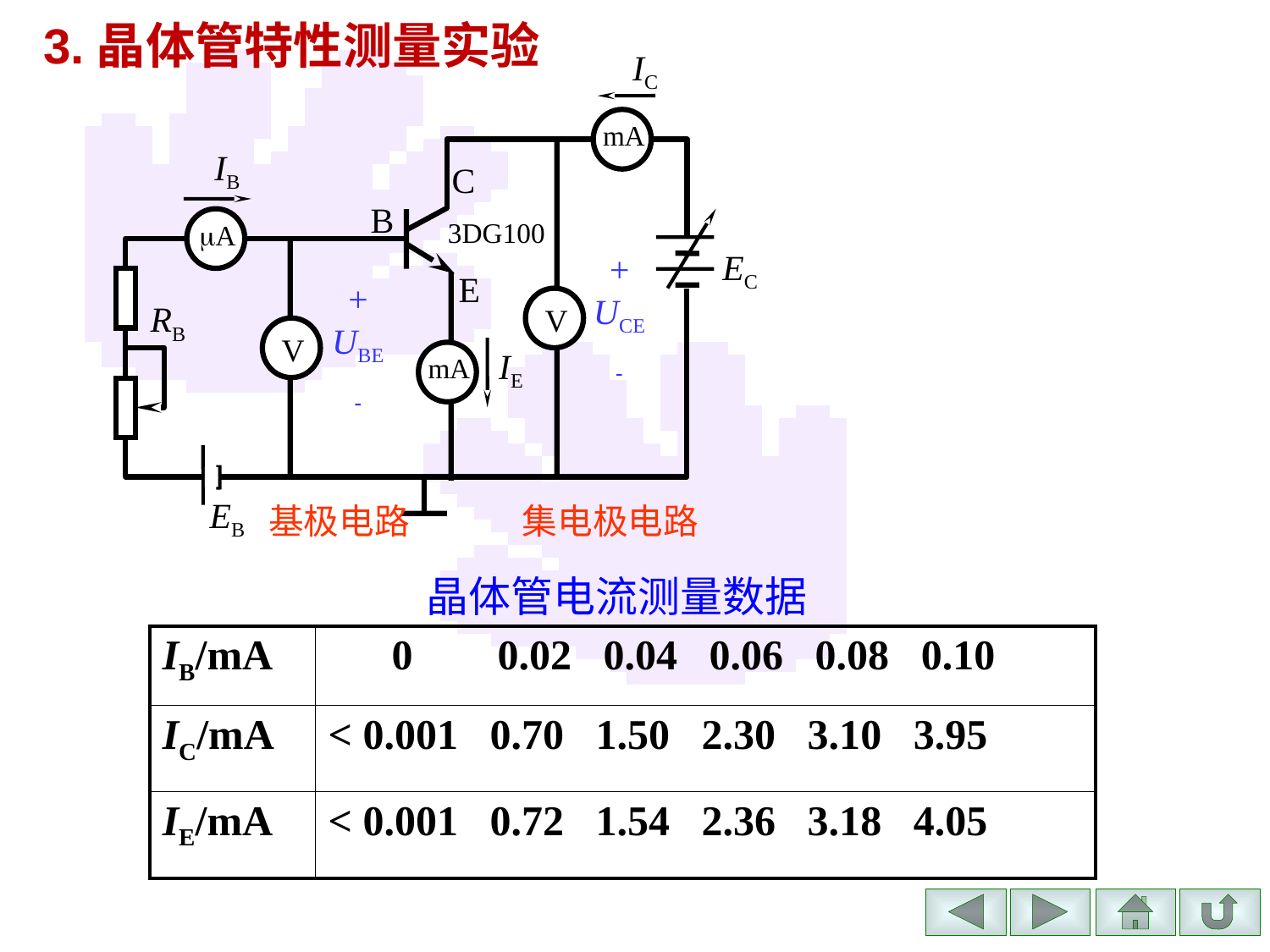

3.晶体管特性测量实验
IC

mA
IB

C
B

μA

3DG100

EC
+
UCE
−
E

+
UBE
−

V
RB

V
IE

mA

EB

基极电路
集电极电路
晶体管电流测量数据
| IB/mA | 0 0.02 0.04 0.06 0.08 0.10 |
| --- | --- |
| IC/mA | < 0.001 0.70 1.50 2.30 3.10 3.95 |
| IE/mA | < 0.001 0.72 1.54 2.36 3.18 4.05 |